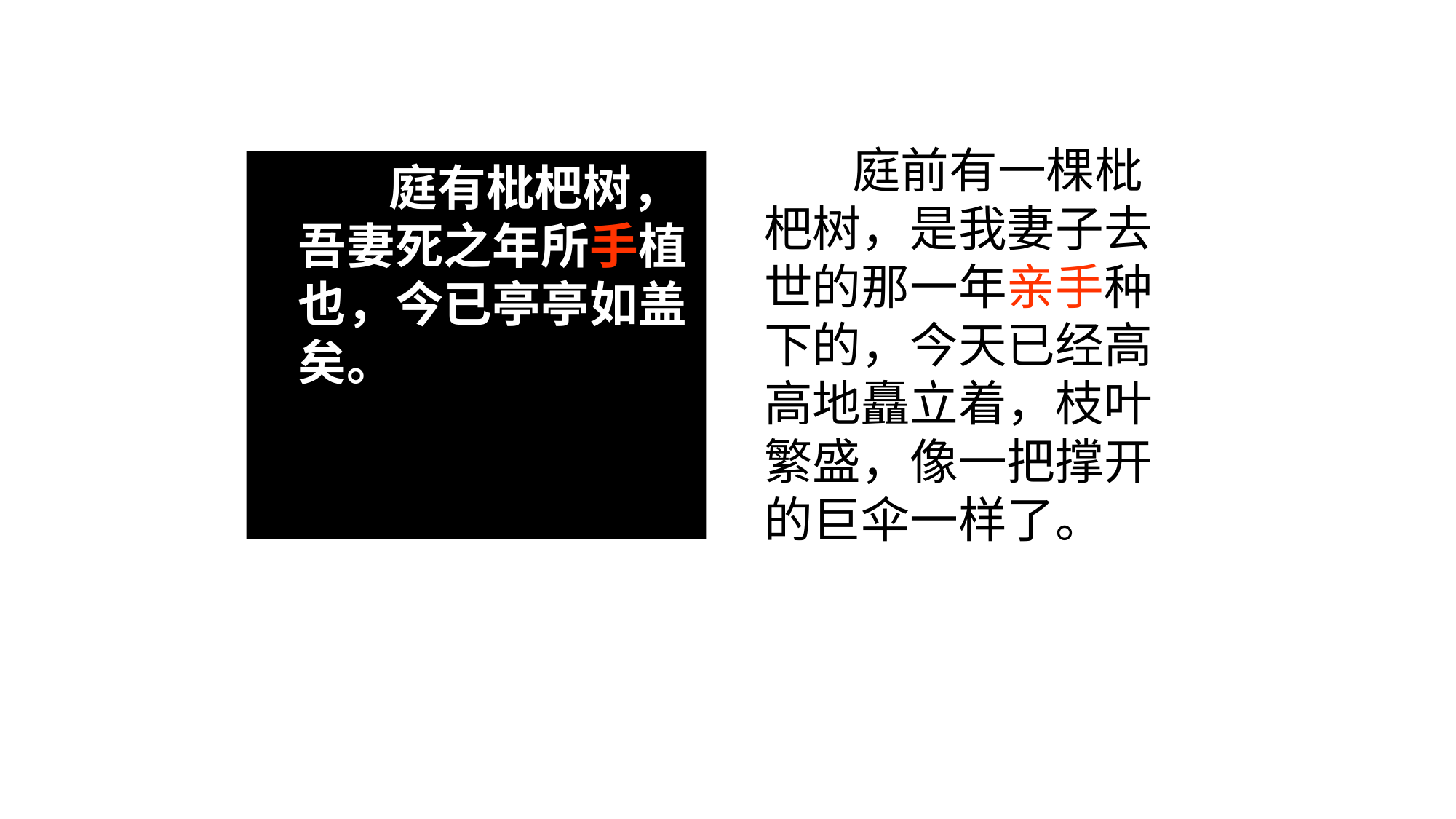

庭前有一棵枇杷树，是我妻子去世的那一年亲手种下的，今天已经高高地矗立着，枝叶繁盛，像一把撑开的巨伞一样了。
           庭有枇杷树，吾妻死之年所手植也，今已亭亭如盖矣。